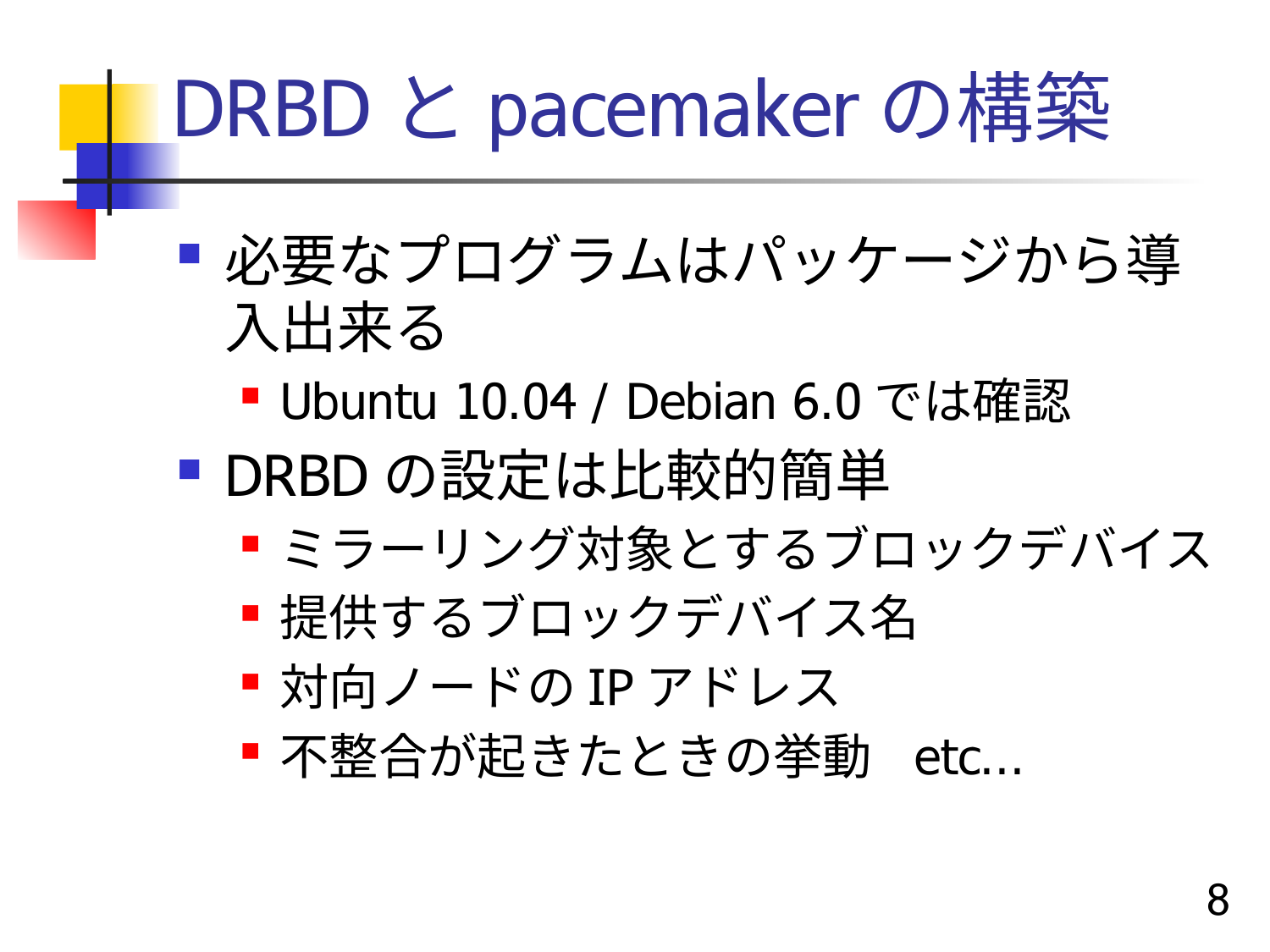

# DRBDとpacemakerの構築
必要なプログラムはパッケージから導入出来る
Ubuntu 10.04 / Debian 6.0では確認
DRBDの設定は比較的簡単
ミラーリング対象とするブロックデバイス
提供するブロックデバイス名
対向ノードのIPアドレス
不整合が起きたときの挙動	etc...
8